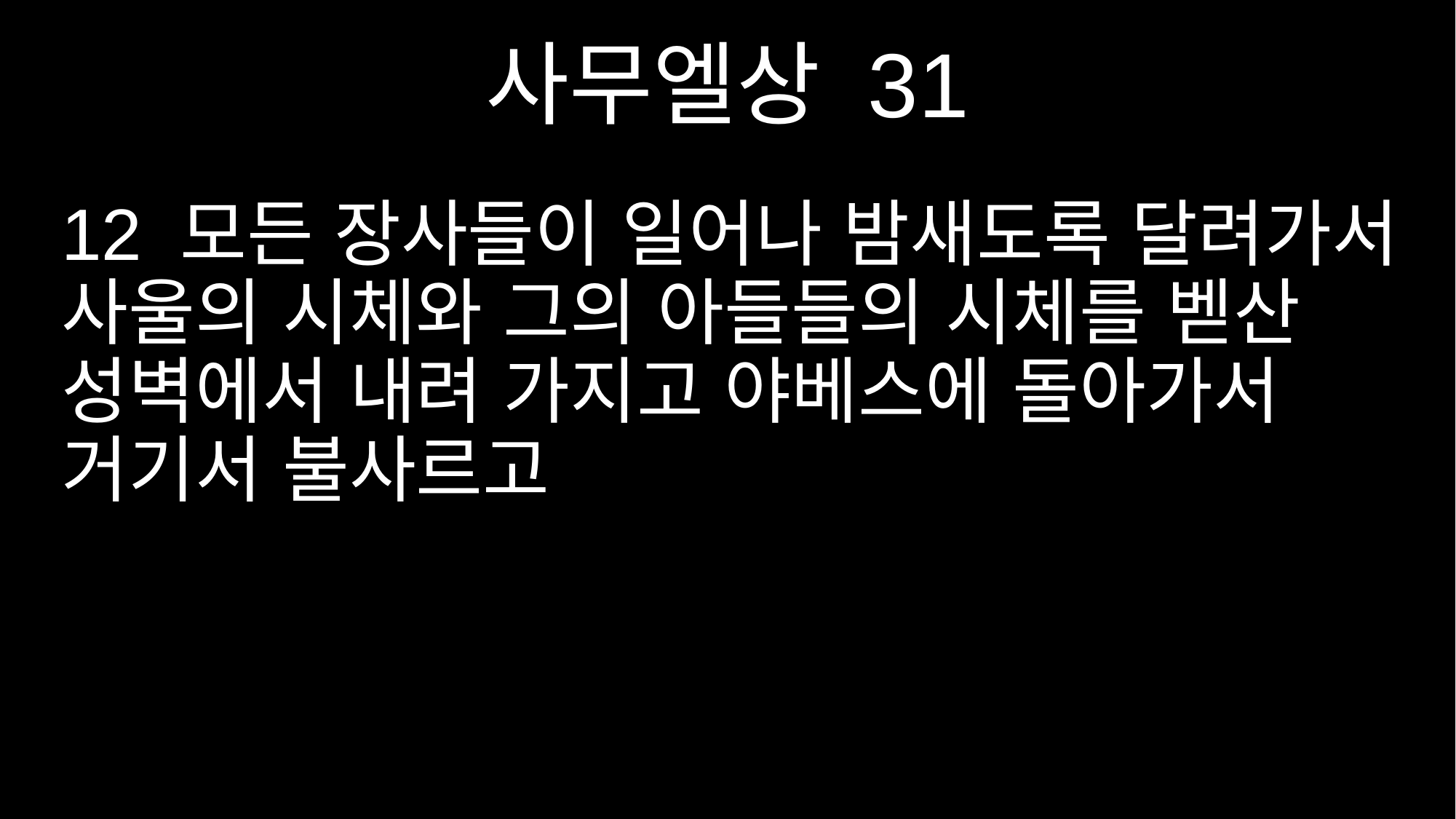

사무엘상 31
12 모든 장사들이 일어나 밤새도록 달려가서 사울의 시체와 그의 아들들의 시체를 벧산 성벽에서 내려 가지고 야베스에 돌아가서 거기서 불사르고